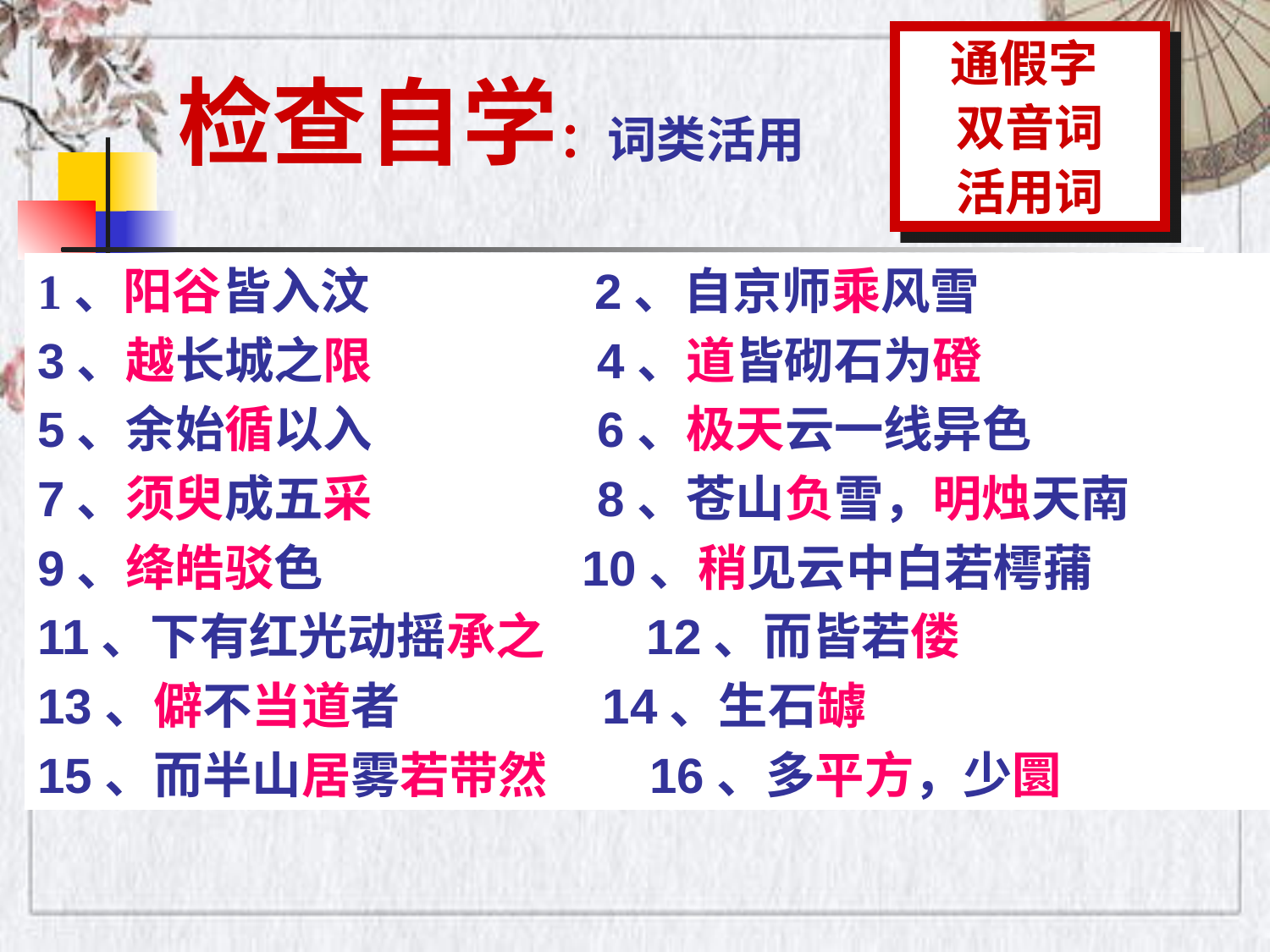

通假字
双音词
活用词
检查自学：词类活用
1、阳谷皆入汶                   2、自京师乘风雪
3、越长城之限                   4、道皆砌石为磴
5、余始循以入                   6、极天云一线异色
7、须臾成五采                   8、苍山负雪，明烛天南
9、绛皓驳色                      10、稍见云中白若樗蒱
11、下有红光动摇承之        12、而皆若偻
13、僻不当道者                 14、生石罅
15、而半山居雾若带然        16、多平方，少圜